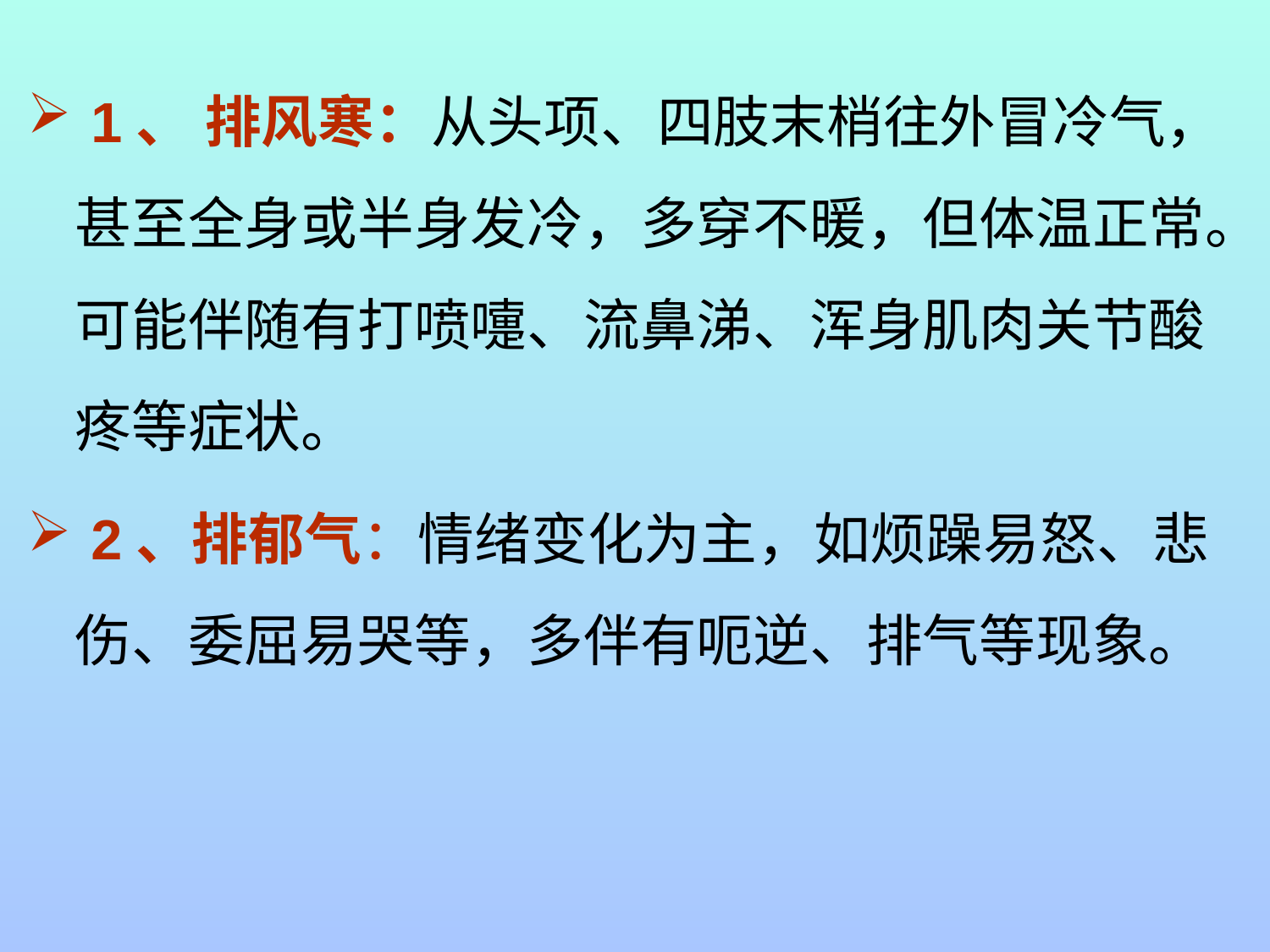

1、 排风寒：从头项、四肢末梢往外冒冷气，甚至全身或半身发冷，多穿不暖，但体温正常。可能伴随有打喷嚏、流鼻涕、浑身肌肉关节酸疼等症状。
 2、排郁气：情绪变化为主，如烦躁易怒、悲伤、委屈易哭等，多伴有呃逆、排气等现象。